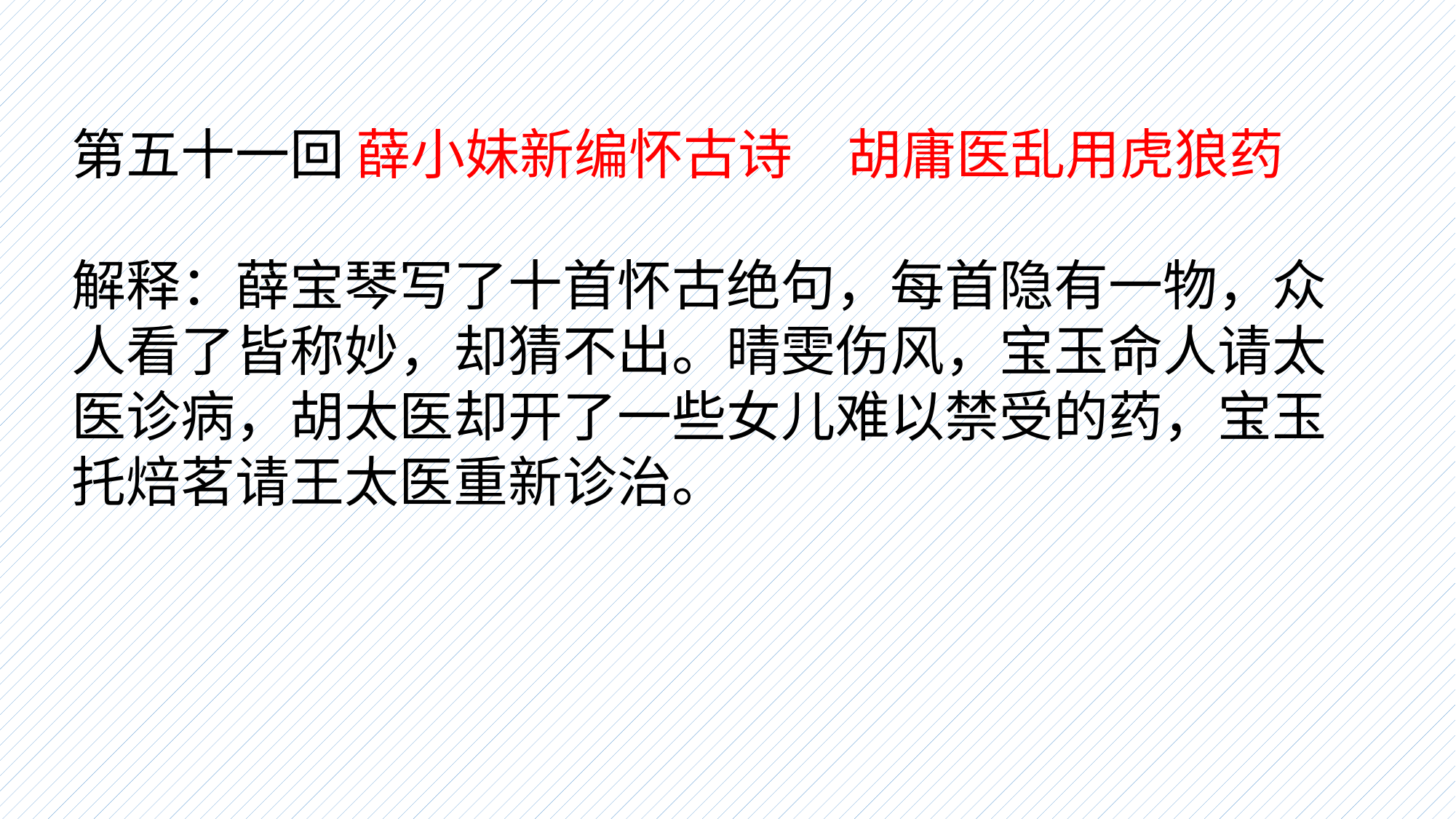

第五十一回 薛小妹新编怀古诗　胡庸医乱用虎狼药

解释：薛宝琴写了十首怀古绝句，每首隐有一物，众人看了皆称妙，却猜不出。晴雯伤风，宝玉命人请太医诊病，胡太医却开了一些女儿难以禁受的药，宝玉托焙茗请王太医重新诊治。